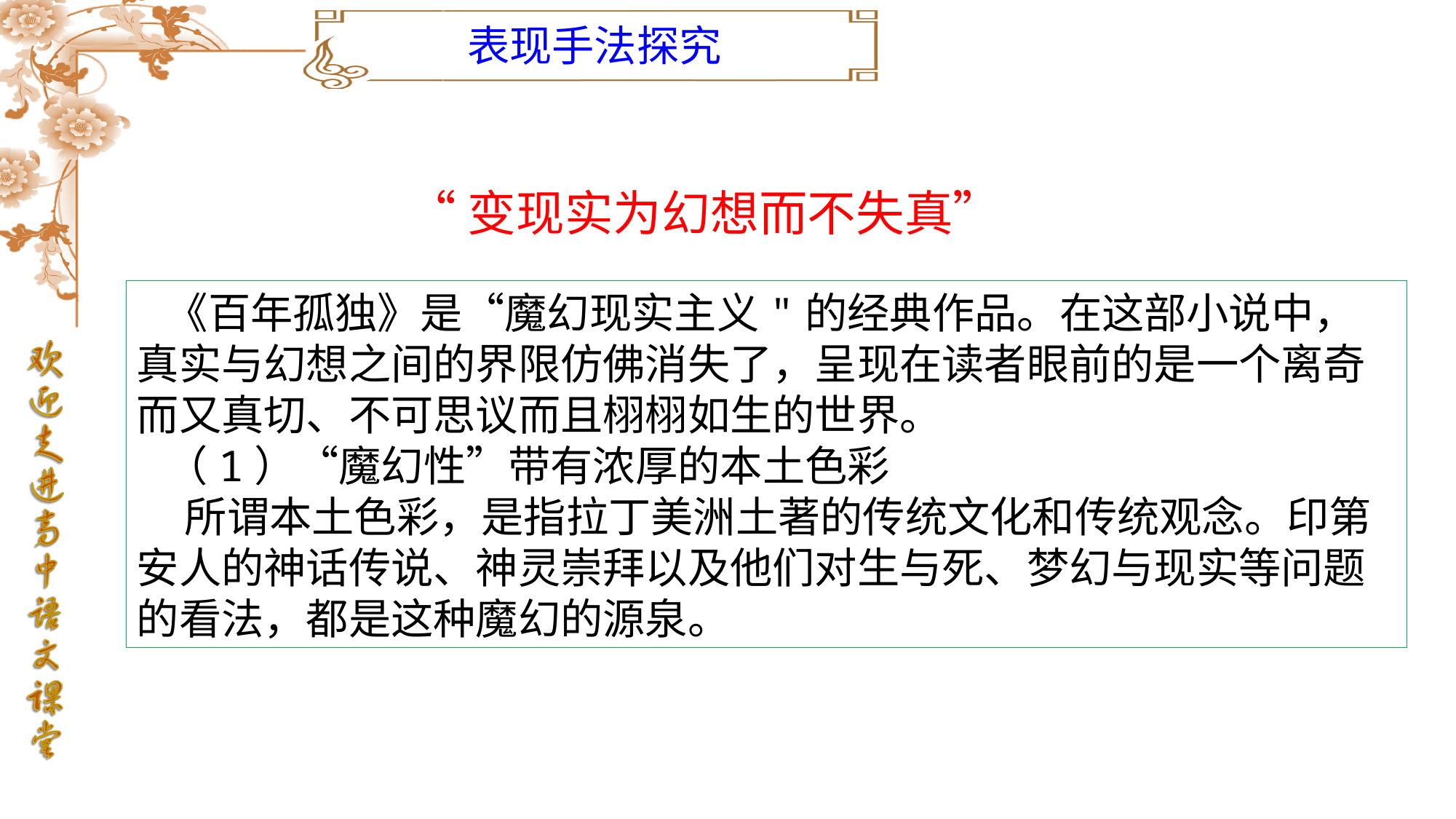

表现手法探究
“变现实为幻想而不失真”
  《百年孤独》是“魔幻现实主义"的经典作品。在这部小说中，真实与幻想之间的界限仿佛消失了，呈现在读者眼前的是一个离奇而又真切、不可思议而且栩栩如生的世界。
  （1）“魔幻性”带有浓厚的本土色彩
    所谓本土色彩，是指拉丁美洲土著的传统文化和传统观念。印第安人的神话传说、神灵崇拜以及他们对生与死、梦幻与现实等问题的看法，都是这种魔幻的源泉。